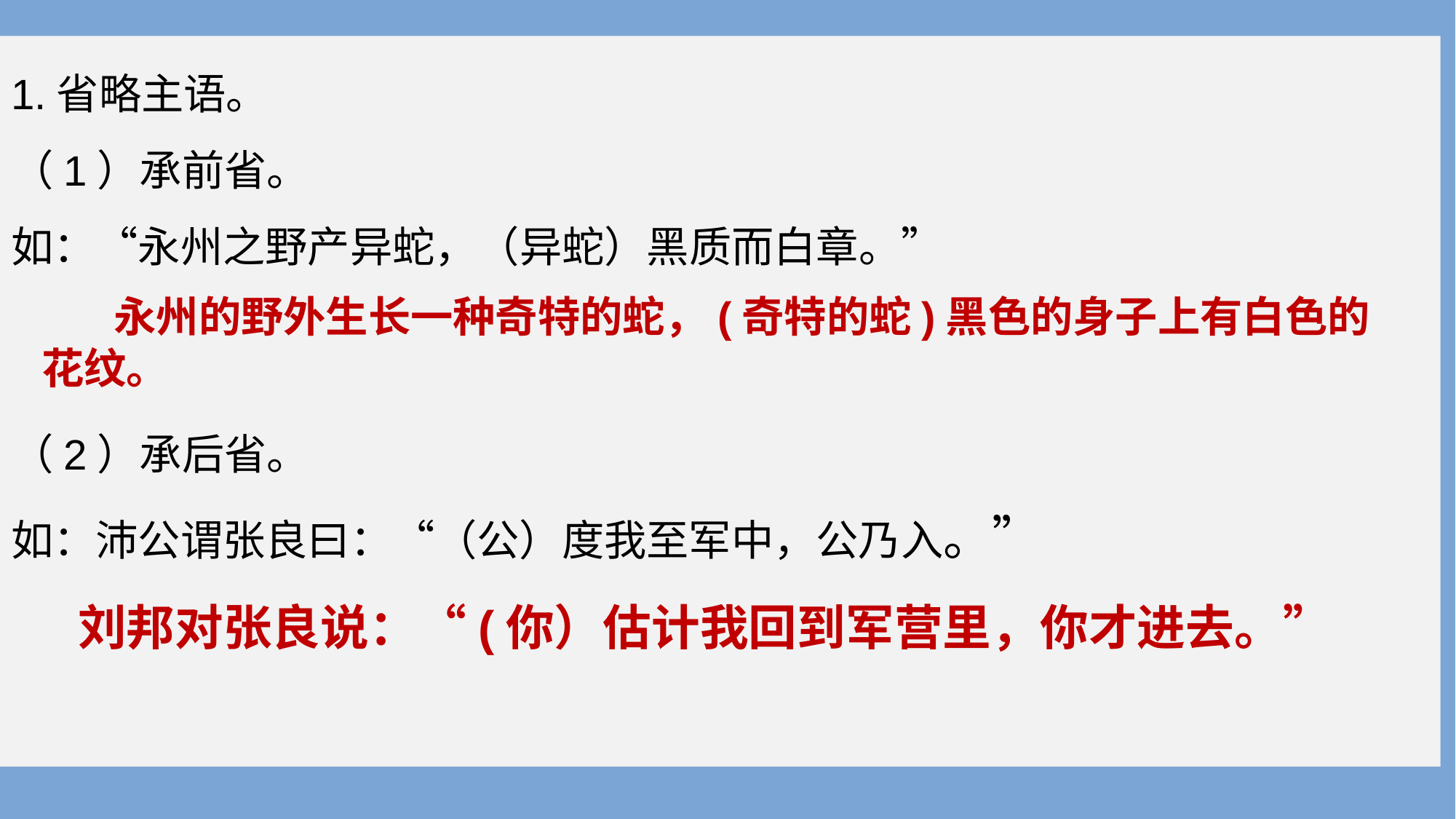

1.省略主语。
（1）承前省。
如：“永州之野产异蛇，（异蛇）黑质而白章。”

（2）承后省。
如：沛公谓张良曰：“（公）度我至军中，公乃入。”

      永州的野外生长一种奇特的蛇，(奇特的蛇)黑色的身子上有白色的花纹。
     刘邦对张良说：“(你）估计我回到军营里，你才进去。”